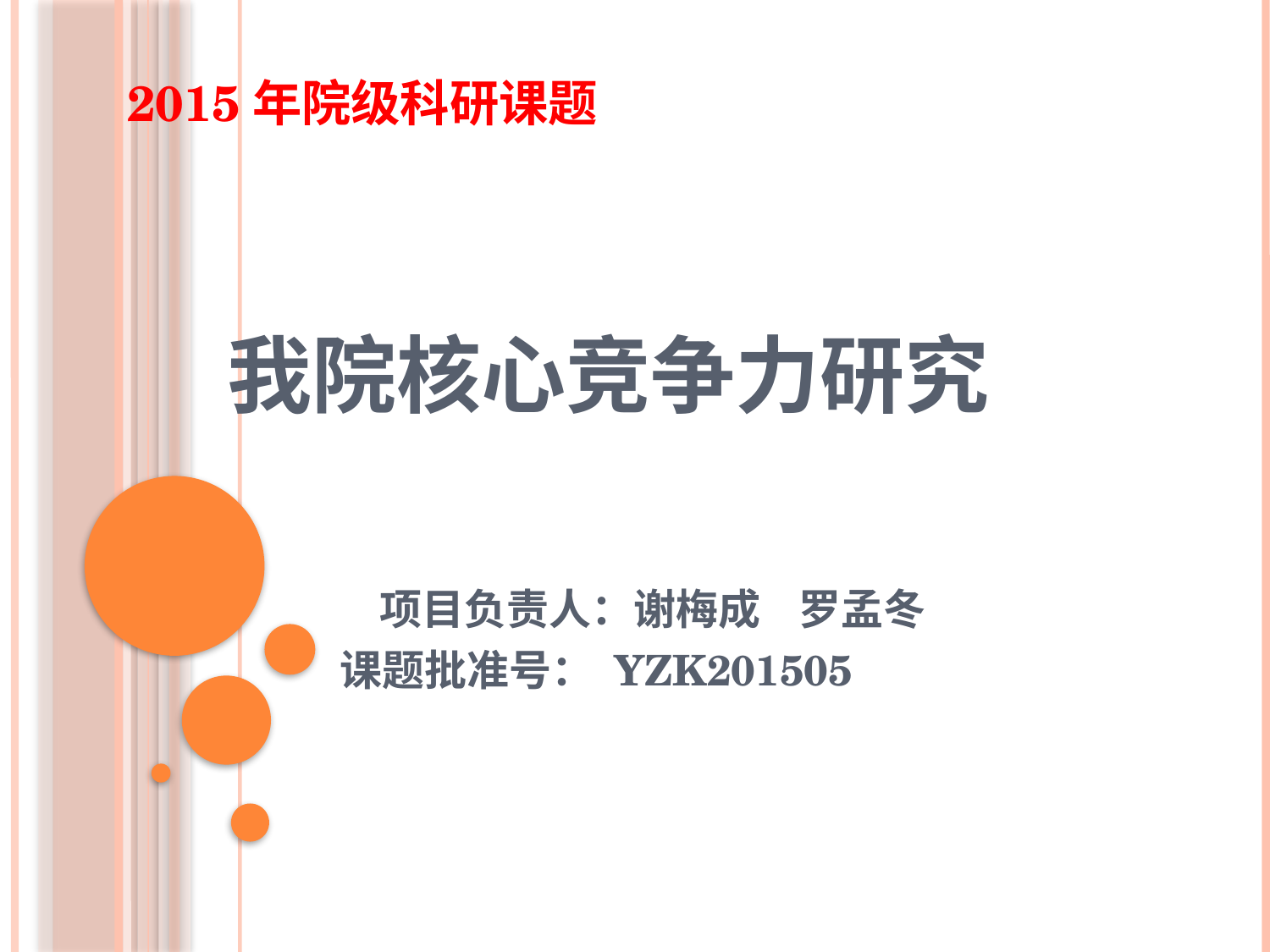

2015年院级科研课题
# 我院核心竞争力研究
        项目负责人：谢梅成    罗孟冬
                课题批准号： YZK201505